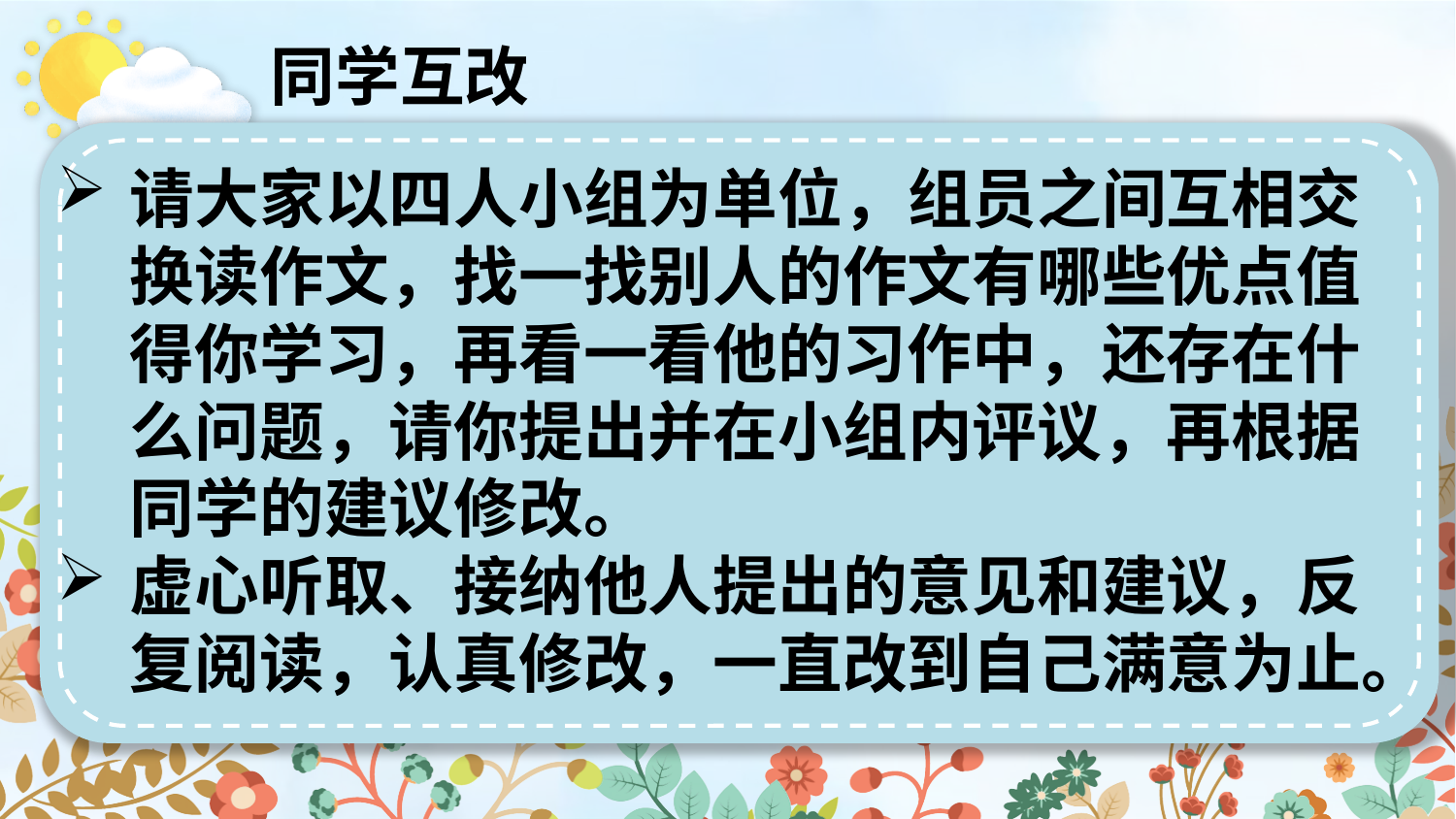

同学互改
请大家以四人小组为单位，组员之间互相交换读作文，找一找别人的作文有哪些优点值得你学习，再看一看他的习作中，还存在什么问题，请你提出并在小组内评议，再根据同学的建议修改。
虚心听取、接纳他人提出的意见和建议，反复阅读，认真修改，一直改到自己满意为止。